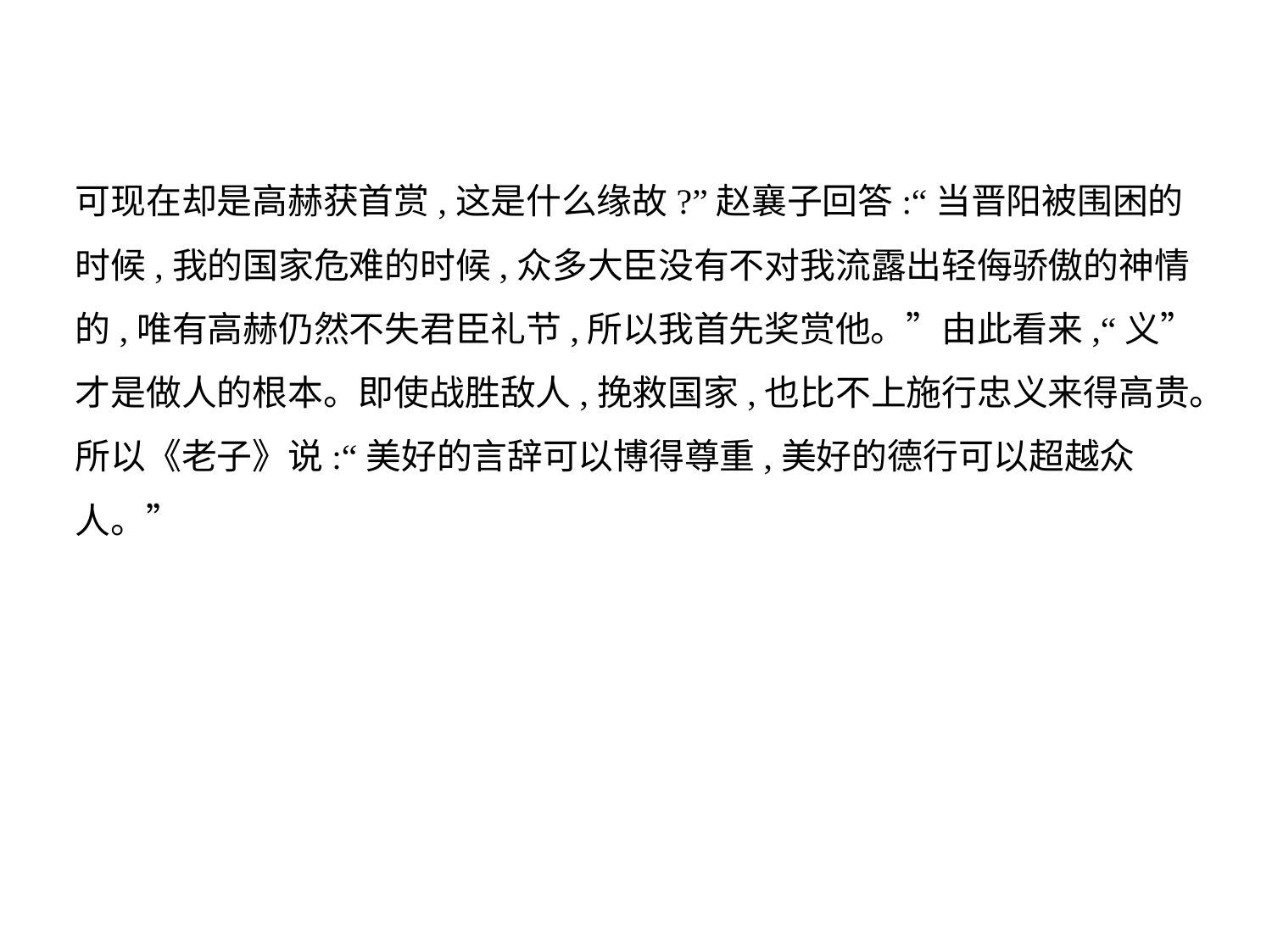

可现在却是高赫获首赏,这是什么缘故?”赵襄子回答:“当晋阳被围困的
时候,我的国家危难的时候,众多大臣没有不对我流露出轻侮骄傲的神情
的,唯有高赫仍然不失君臣礼节,所以我首先奖赏他。”由此看来,“义”
才是做人的根本。即使战胜敌人,挽救国家,也比不上施行忠义来得高贵。
所以《老子》说:“美好的言辞可以博得尊重,美好的德行可以超越众
人。”